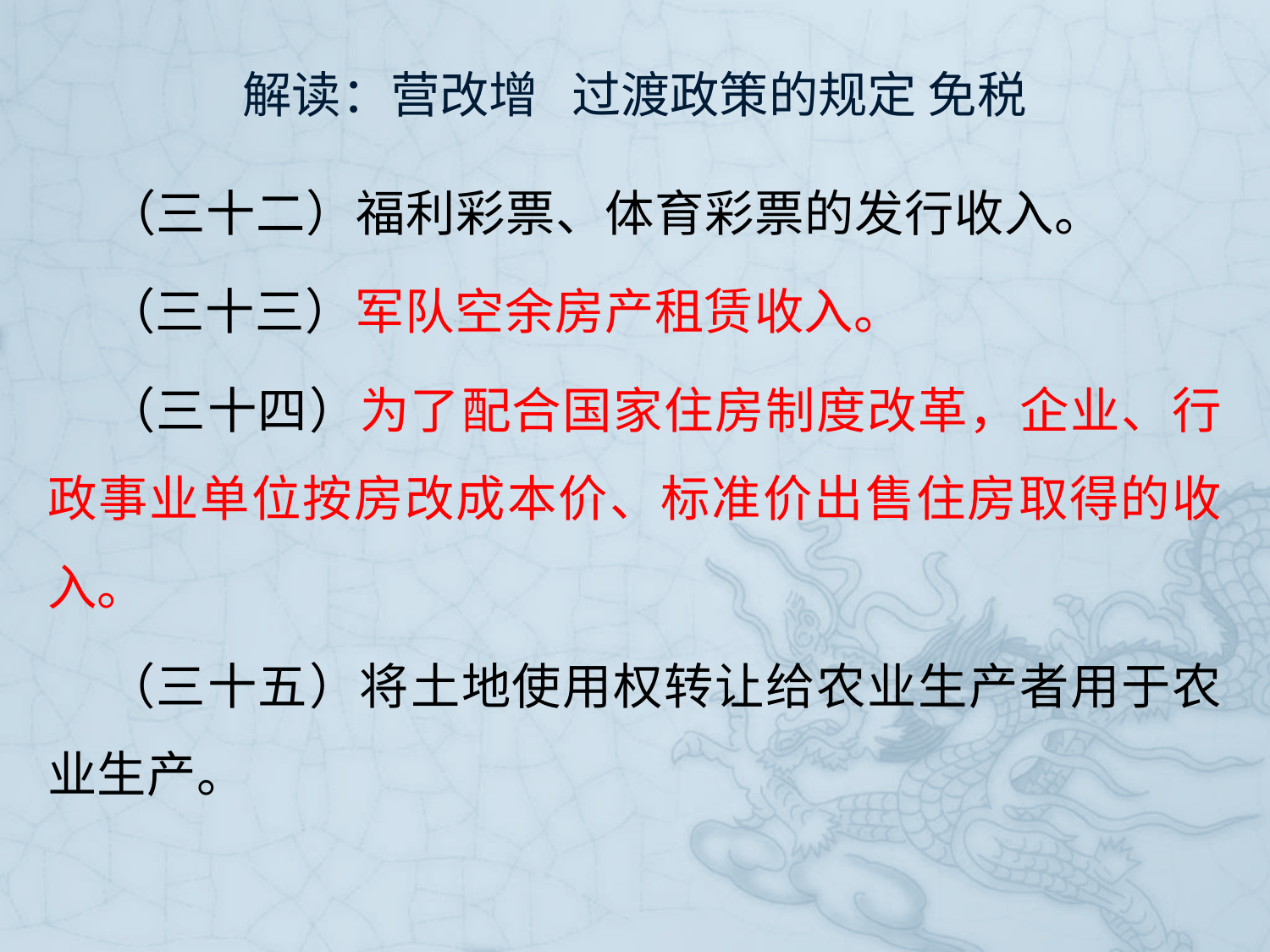

# 解读：营改增   过渡政策的规定 免税
（三十二）福利彩票、体育彩票的发行收入。
（三十三）军队空余房产租赁收入。
（三十四）为了配合国家住房制度改革，企业、行政事业单位按房改成本价、标准价出售住房取得的收入。
（三十五）将土地使用权转让给农业生产者用于农业生产。